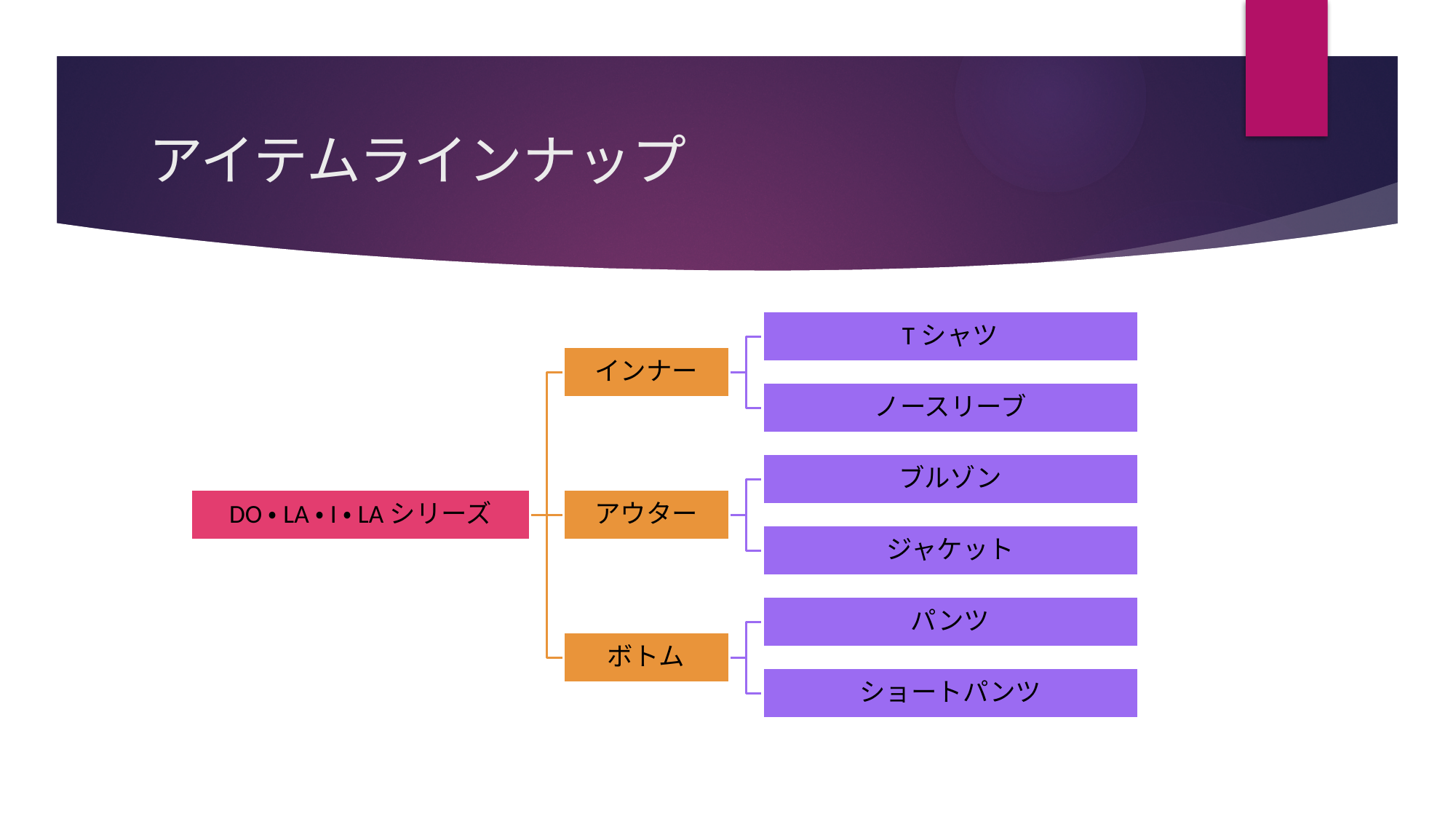

# アイテムラインナップ
DO・LA・I・LAシリーズ
インナー
Tシャツ
ノースリーブ
アウター
ブルゾン
ジャケット
ボトム
パンツ
ショートパンツ